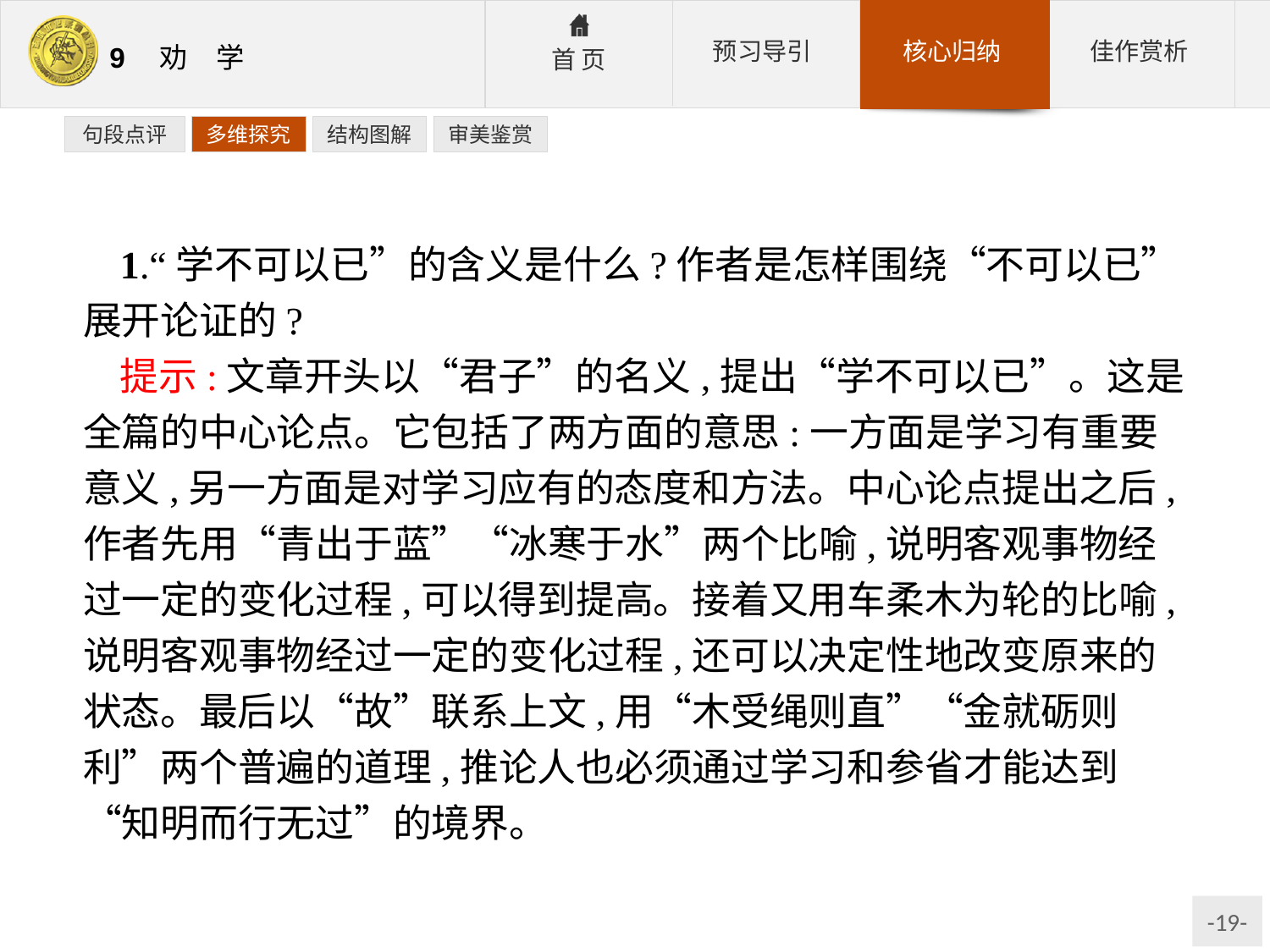

句段点评
多维探究
结构图解
审美鉴赏
1.“学不可以已”的含义是什么?作者是怎样围绕“不可以已”展开论证的?
提示:文章开头以“君子”的名义,提出“学不可以已”。这是全篇的中心论点。它包括了两方面的意思:一方面是学习有重要意义,另一方面是对学习应有的态度和方法。中心论点提出之后,作者先用“青出于蓝”“冰寒于水”两个比喻,说明客观事物经过一定的变化过程,可以得到提高。接着又用车柔木为轮的比喻,说明客观事物经过一定的变化过程,还可以决定性地改变原来的状态。最后以“故”联系上文,用“木受绳则直”“金就砺则利”两个普遍的道理,推论人也必须通过学习和参省才能达到“知明而行无过”的境界。